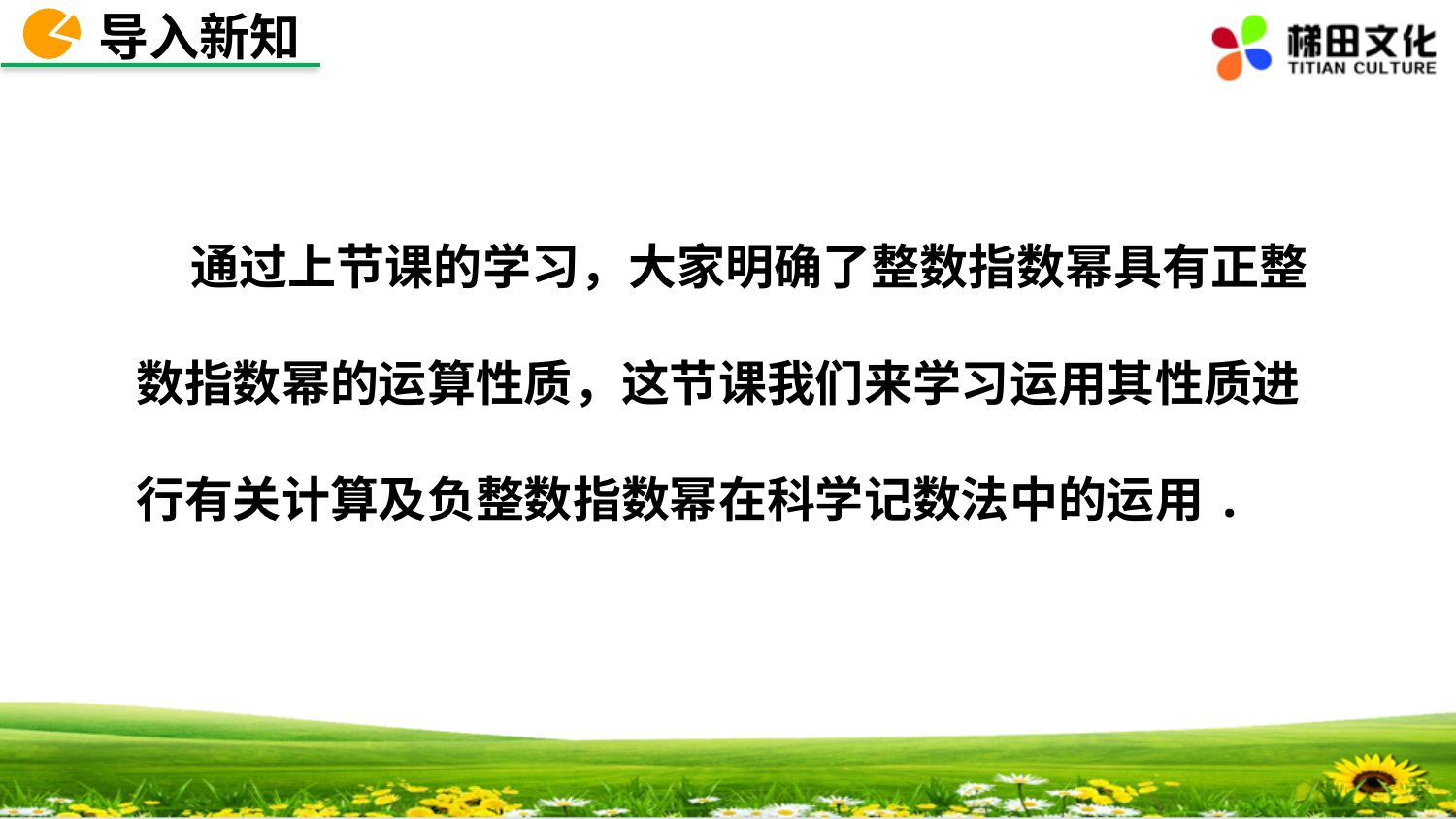

导入新知

    通过上节课的学习，大家明确了整数指数幂具有正整数指数幂的运算性质，这节课我们来学习运用其性质进行有关计算及负整数指数幂在科学记数法中的运用.